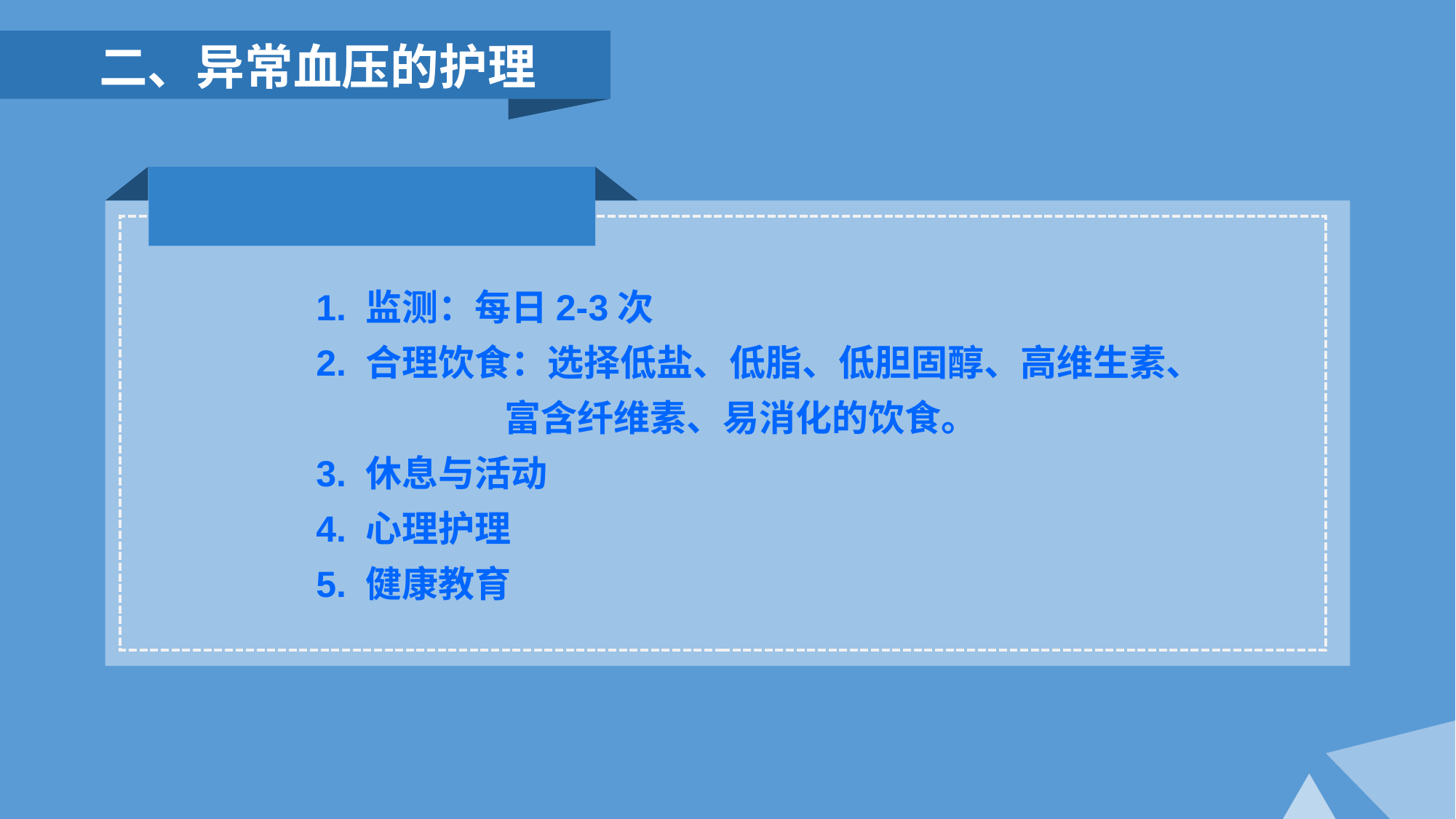

二、异常血压的护理

1. 监测：每日2-3次
2. 合理饮食：选择低盐、低脂、低胆固醇、高维生素、
                      富含纤维素、易消化的饮食。
3. 休息与活动
4. 心理护理
5. 健康教育